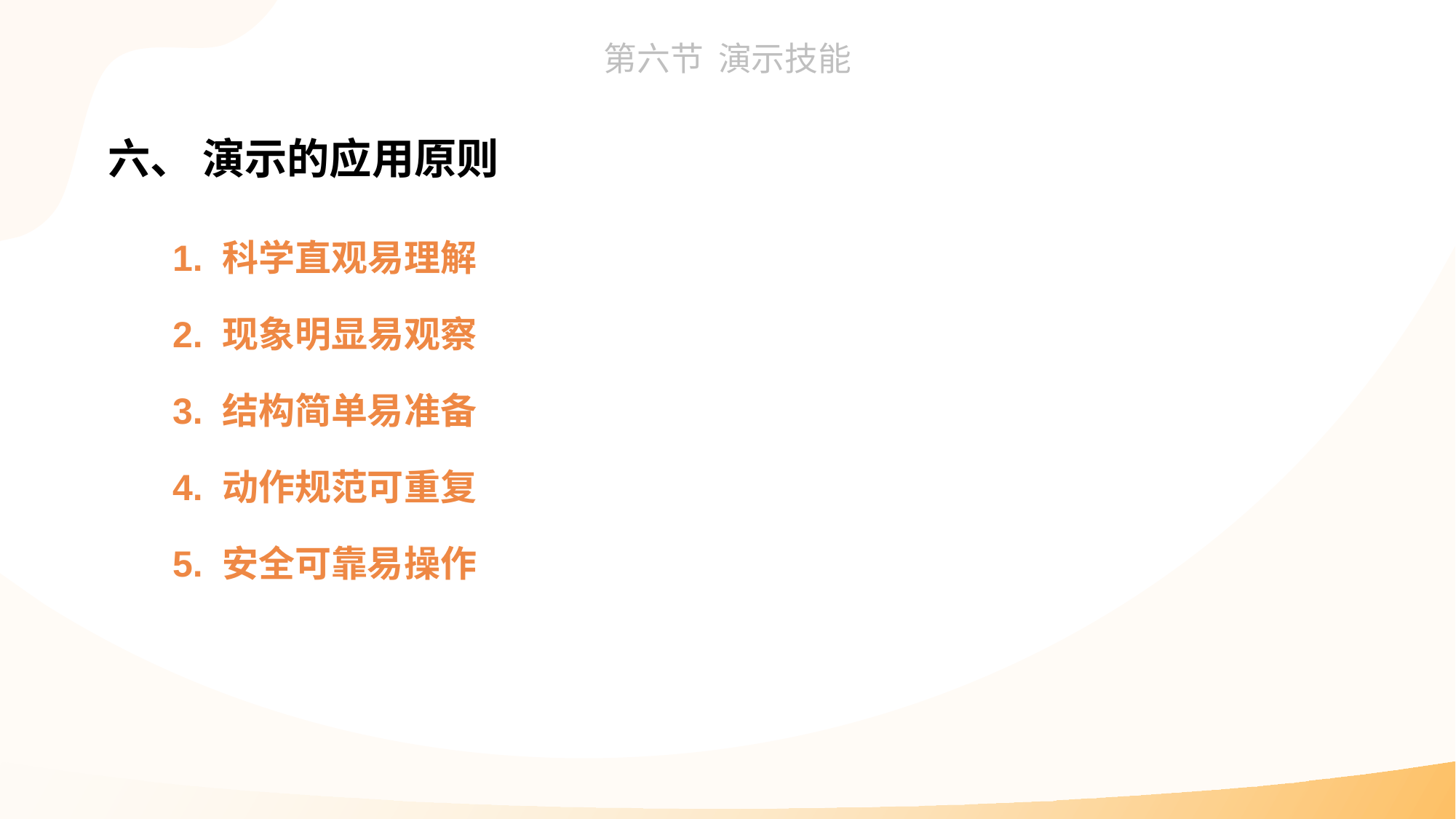

六、 演示的应用原则
1. 科学直观易理解
2. 现象明显易观察
3. 结构简单易准备
4. 动作规范可重复
5. 安全可靠易操作